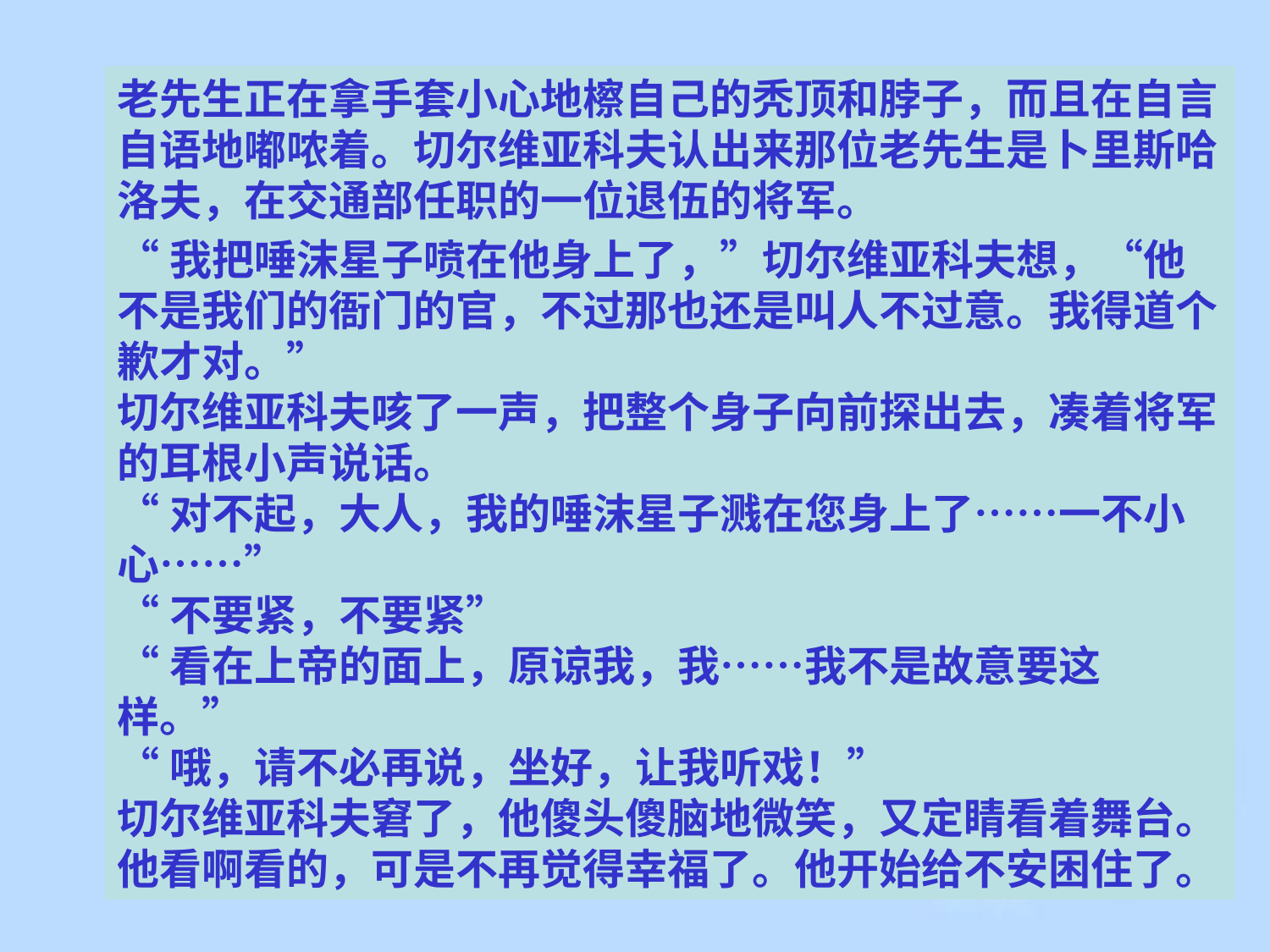

老先生正在拿手套小心地檫自己的秃顶和脖子，而且在自言自语地嘟哝着。切尔维亚科夫认出来那位老先生是卜里斯哈洛夫，在交通部任职的一位退伍的将军。
“我把唾沫星子喷在他身上了，”切尔维亚科夫想，“他不是我们的衙门的官，不过那也还是叫人不过意。我得道个歉才对。”
切尔维亚科夫咳了一声，把整个身子向前探出去，凑着将军的耳根小声说话。
“对不起，大人，我的唾沫星子溅在您身上了……一不小心……”
“不要紧，不要紧”
“看在上帝的面上，原谅我，我……我不是故意要这样。”
“哦，请不必再说，坐好，让我听戏！”
切尔维亚科夫窘了，他傻头傻脑地微笑，又定睛看着舞台。他看啊看的，可是不再觉得幸福了。他开始给不安困住了。